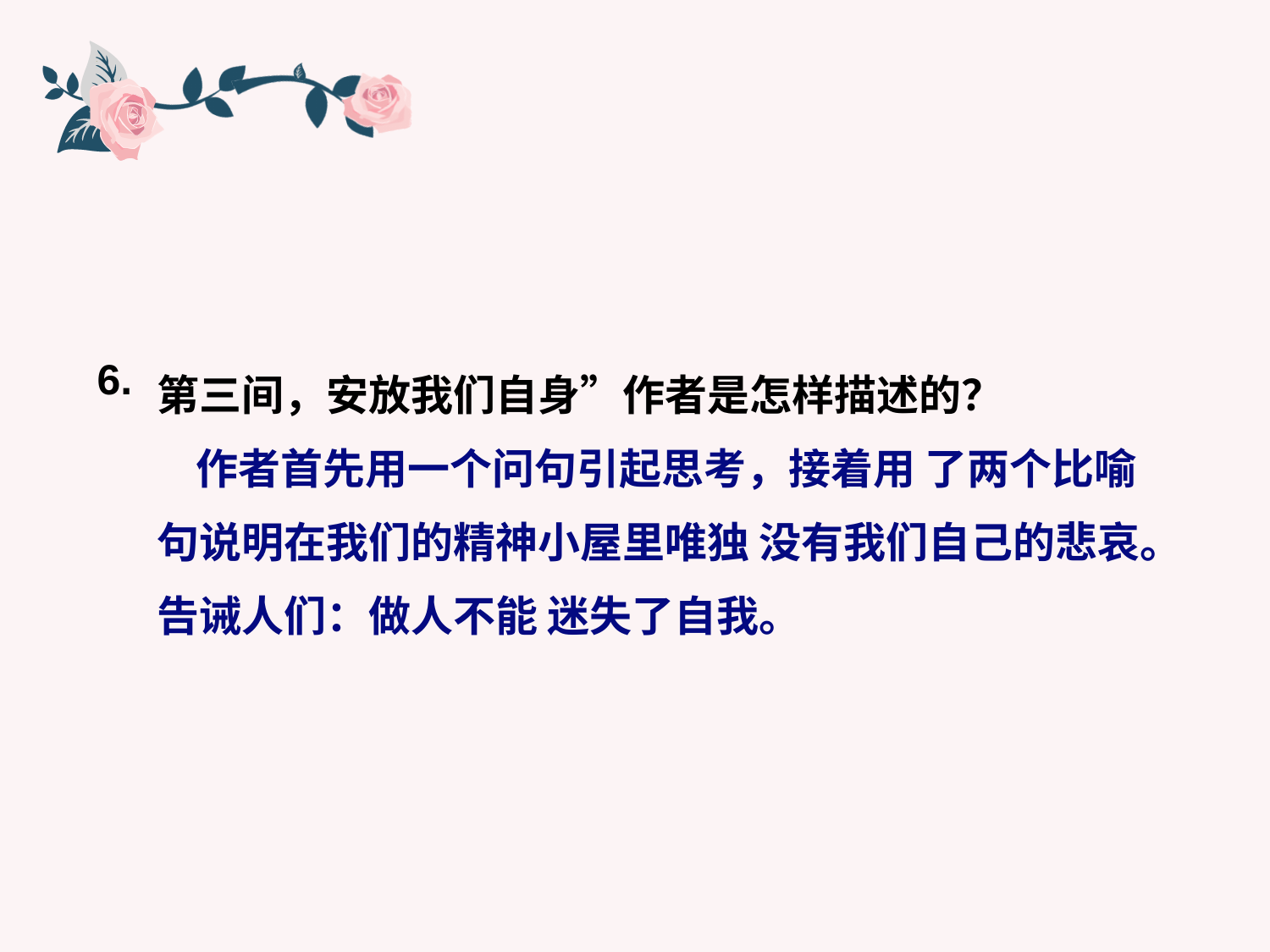

第三间，安放我们自身”作者是怎样描述的？
   作者首先用一个问句引起思考，接着用 了两个比喻句说明在我们的精神小屋里唯独 没有我们自己的悲哀。告诫人们：做人不能 迷失了自我。
6.